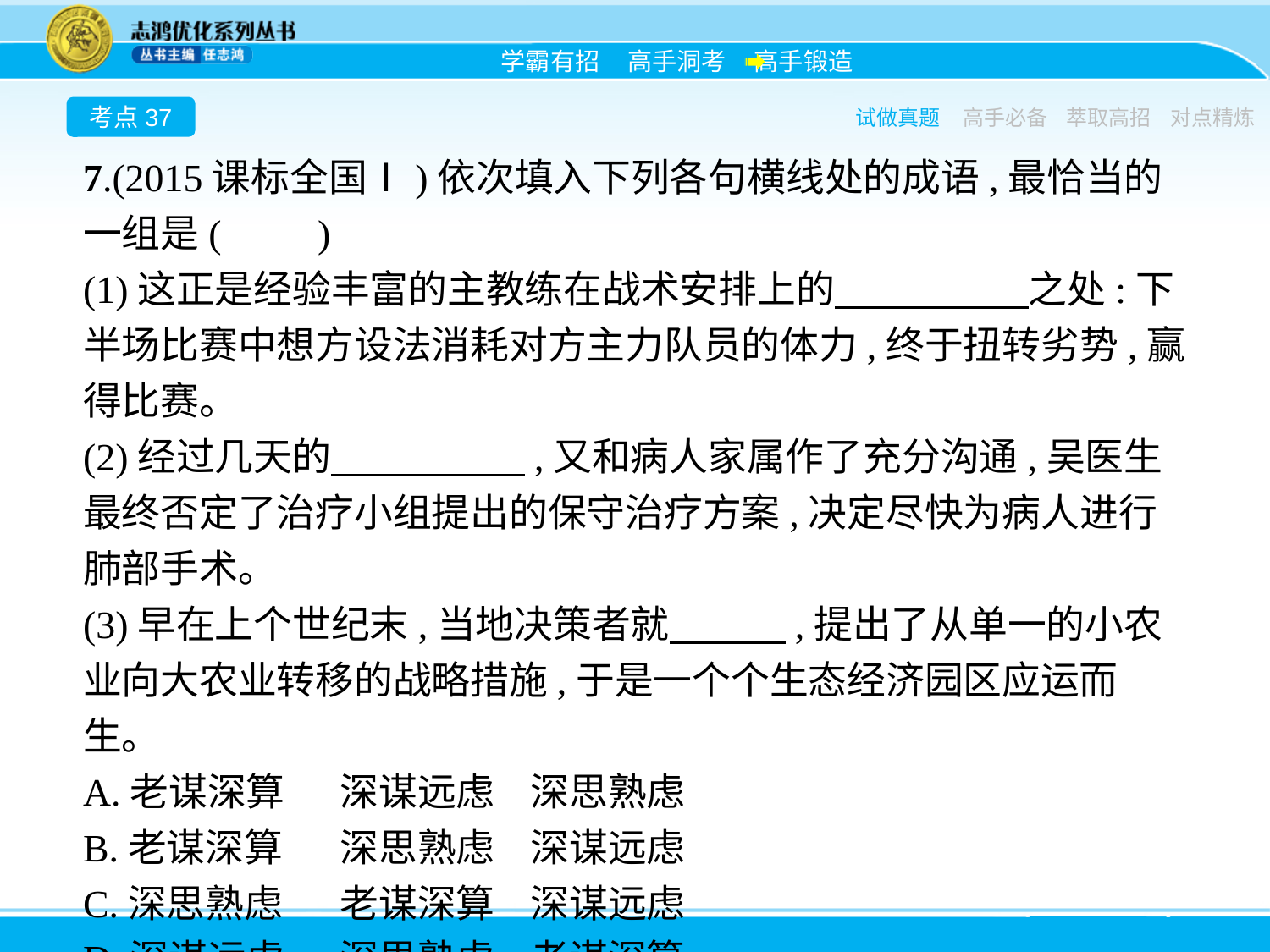

考点37
试做真题
高手必备
萃取高招
对点精炼
7.(2015课标全国Ⅰ)依次填入下列各句横线处的成语,最恰当的一组是(　　)
(1)这正是经验丰富的主教练在战术安排上的　　　　　之处:下半场比赛中想方设法消耗对方主力队员的体力,终于扭转劣势,赢得比赛。
(2)经过几天的　　　　　,又和病人家属作了充分沟通,吴医生最终否定了治疗小组提出的保守治疗方案,决定尽快为病人进行肺部手术。
(3)早在上个世纪末,当地决策者就　　　,提出了从单一的小农业向大农业转移的战略措施,于是一个个生态经济园区应运而生。
A.老谋深算　	深谋远虑	深思熟虑
B.老谋深算	深思熟虑	深谋远虑
C.深思熟虑	老谋深算	深谋远虑
D.深谋远虑	深思熟虑	老谋深算